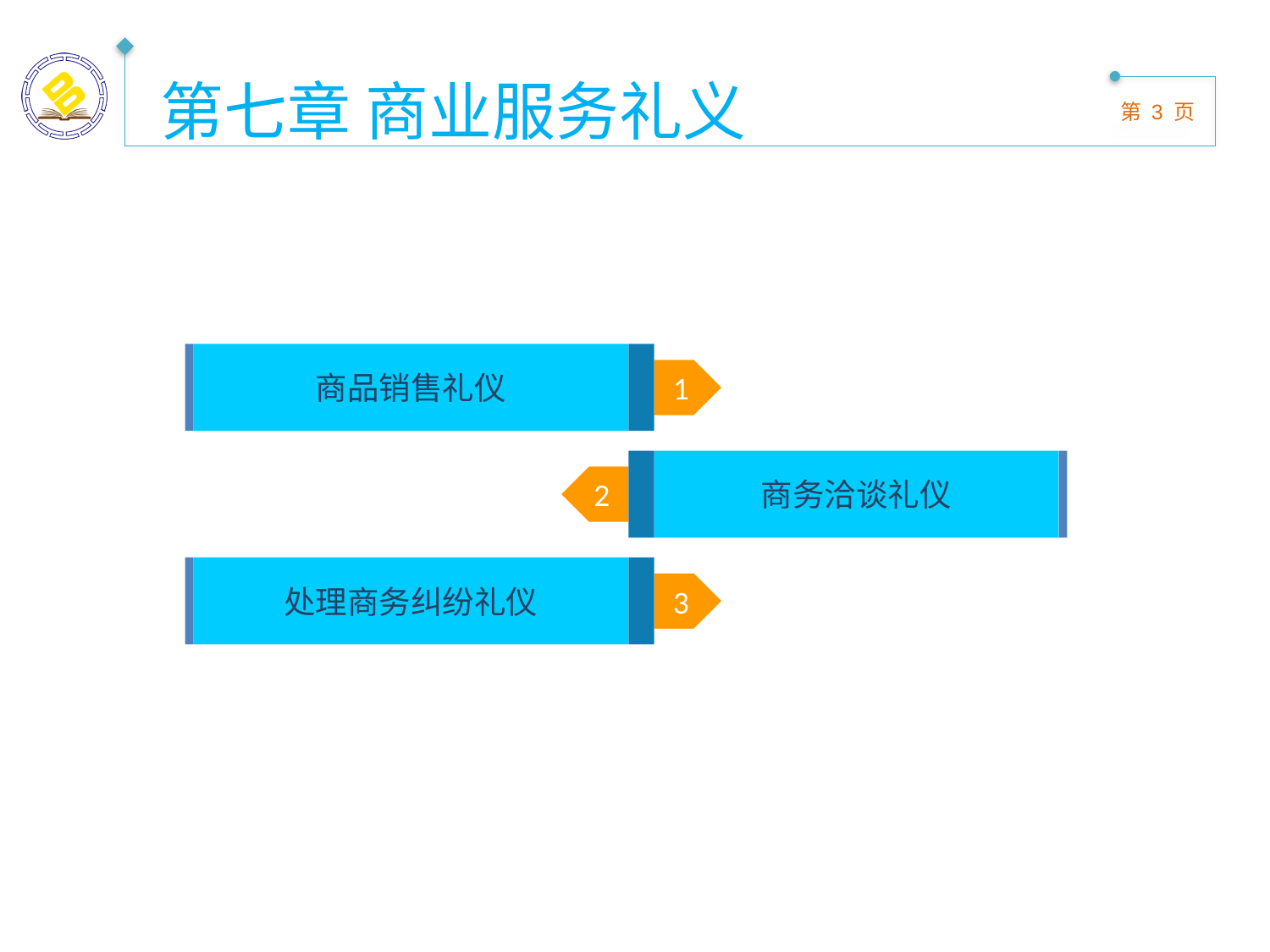

第七章 商业服务礼义

商品销售礼仪

1

商务洽谈礼仪

2

处理商务纠纷礼仪

3